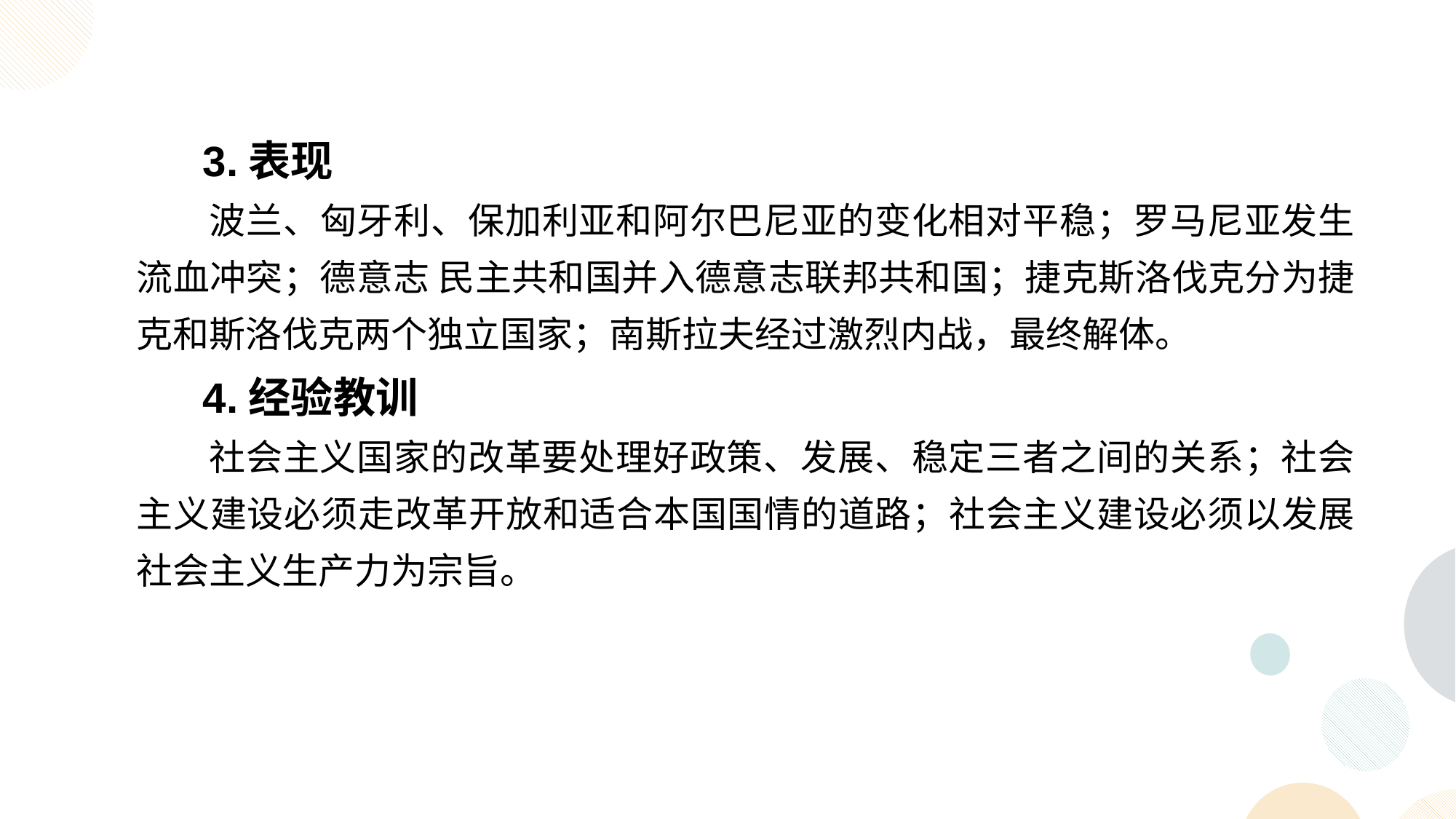

3.表现
 波兰、匈牙利、保加利亚和阿尔巴尼亚的变化相对平稳；罗马尼亚发生流血冲突；德意志 民主共和国并入德意志联邦共和国；捷克斯洛伐克分为捷克和斯洛伐克两个独立国家；南斯拉夫经过激烈内战，最终解体。
 4.经验教训
 社会主义国家的改革要处理好政策、发展、稳定三者之间的关系；社会主义建设必须走改革开放和适合本国国情的道路；社会主义建设必须以发展社会主义生产力为宗旨。